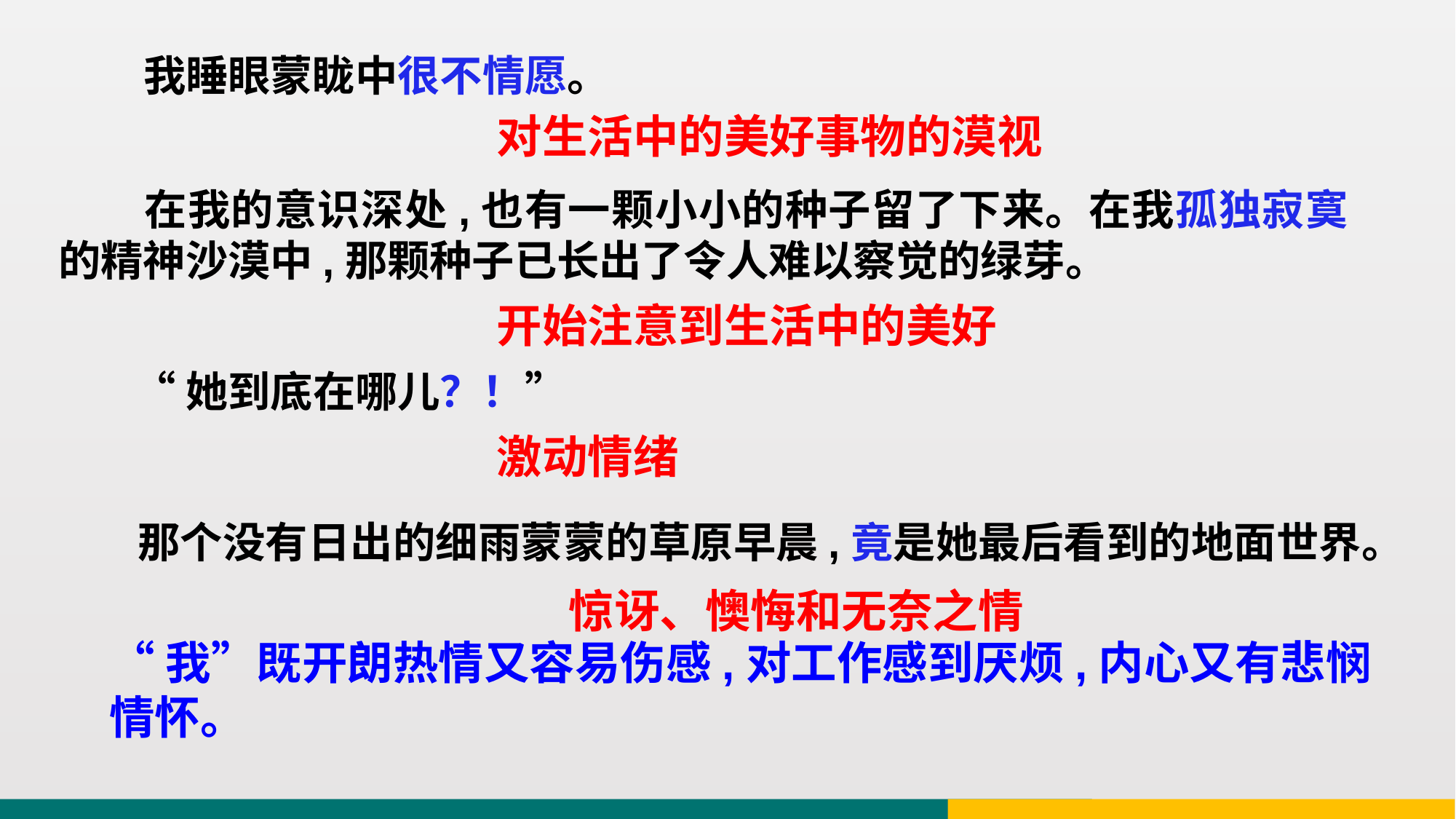

我睡眼蒙眬中很不情愿。
对生活中的美好事物的漠视
       在我的意识深处,也有一颗小小的种子留了下来。在我孤独寂寞的精神沙漠中,那颗种子已长出了令人难以察觉的绿芽。
开始注意到生活中的美好
       “她到底在哪儿？！”
激动情绪
       那个没有日出的细雨蒙蒙的草原早晨,竟是她最后看到的地面世界。

惊讶、懊悔和无奈之情
“我”既开朗热情又容易伤感,对工作感到厌烦,内心又有悲悯情怀。